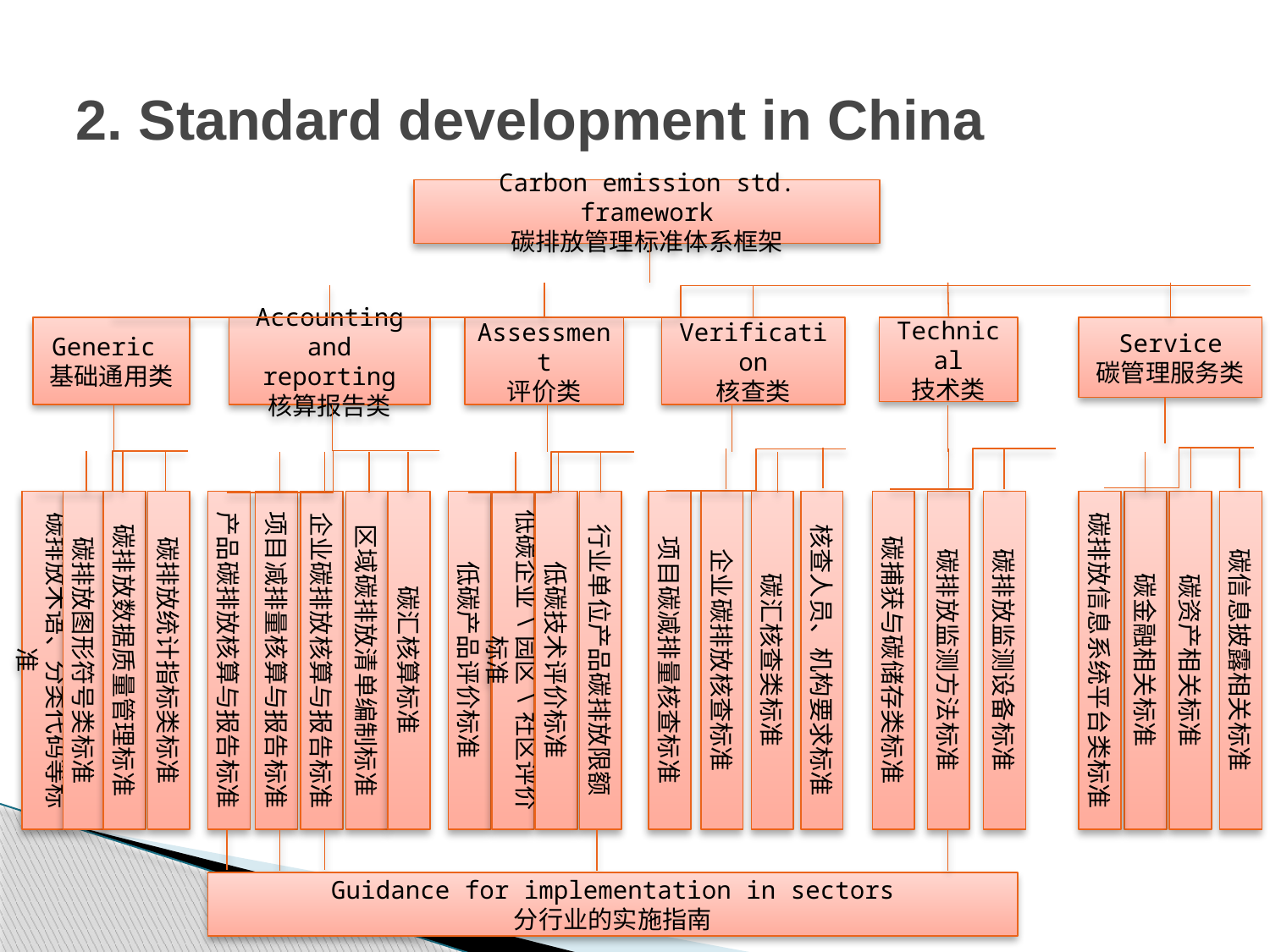

# 2. Standard development in China
Carbon emission std. framework
碳排放管理标准体系框架
Generic
基础通用类
Accounting and reporting
核算报告类
Assessment
评价类
Verification
核查类
Technical
技术类
Service
碳管理服务类
产品碳排放核算与报告标准
项目减排量核算与报告标准
低碳产品评价标准
低碳技术评价标准
行业单位产品碳排放限额
项目碳减排量核查标准
碳汇核查类标准
核查人员、机构要求标准
碳排放术语、分类代码等标准
碳排放图形符号类标准
碳排放数据质量管理标准
碳排放统计指标类标准
企业碳排放核算与报告标准
区域碳排放清单编制标准
碳汇核算标准
低碳企业\园区\社区评价标准
企业碳排放核查标准
碳捕获与碳储存类标准
碳排放监测方法标准
碳排放监测设备标准
碳金融相关标准
碳信息披露相关标准
碳排放信息系统平台类标准
碳资产相关标准
Guidance for implementation in sectors
分行业的实施指南